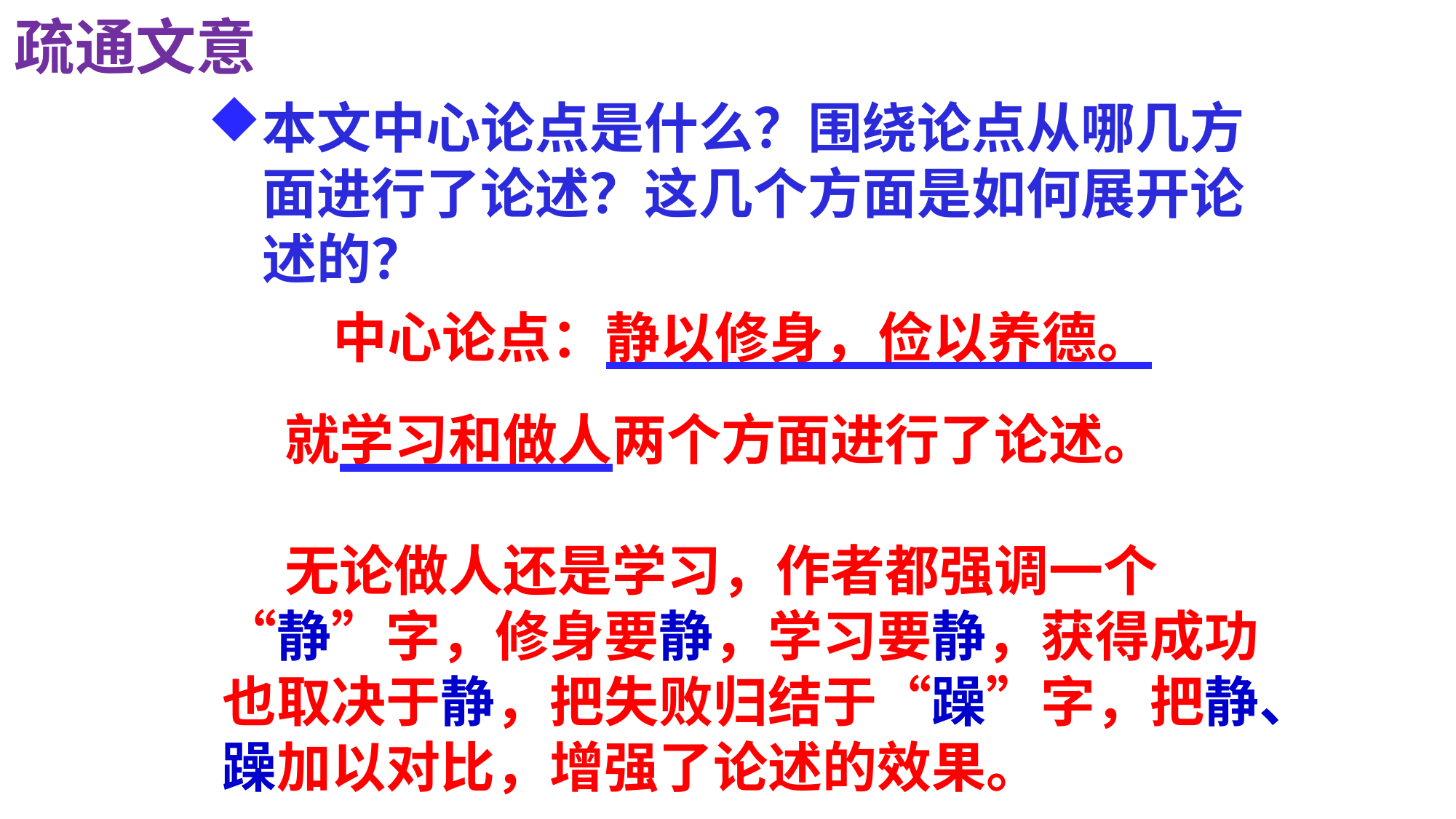

疏通文意
本文中心论点是什么？围绕论点从哪几方面进行了论述？这几个方面是如何展开论述的？
中心论点：静以修身，俭以养德。
    就学习和做人两个方面进行了论述。

    无论做人还是学习，作者都强调一个“静”字，修身要静，学习要静，获得成功也取决于静，把失败归结于“躁”字，把静、躁加以对比，增强了论述的效果。